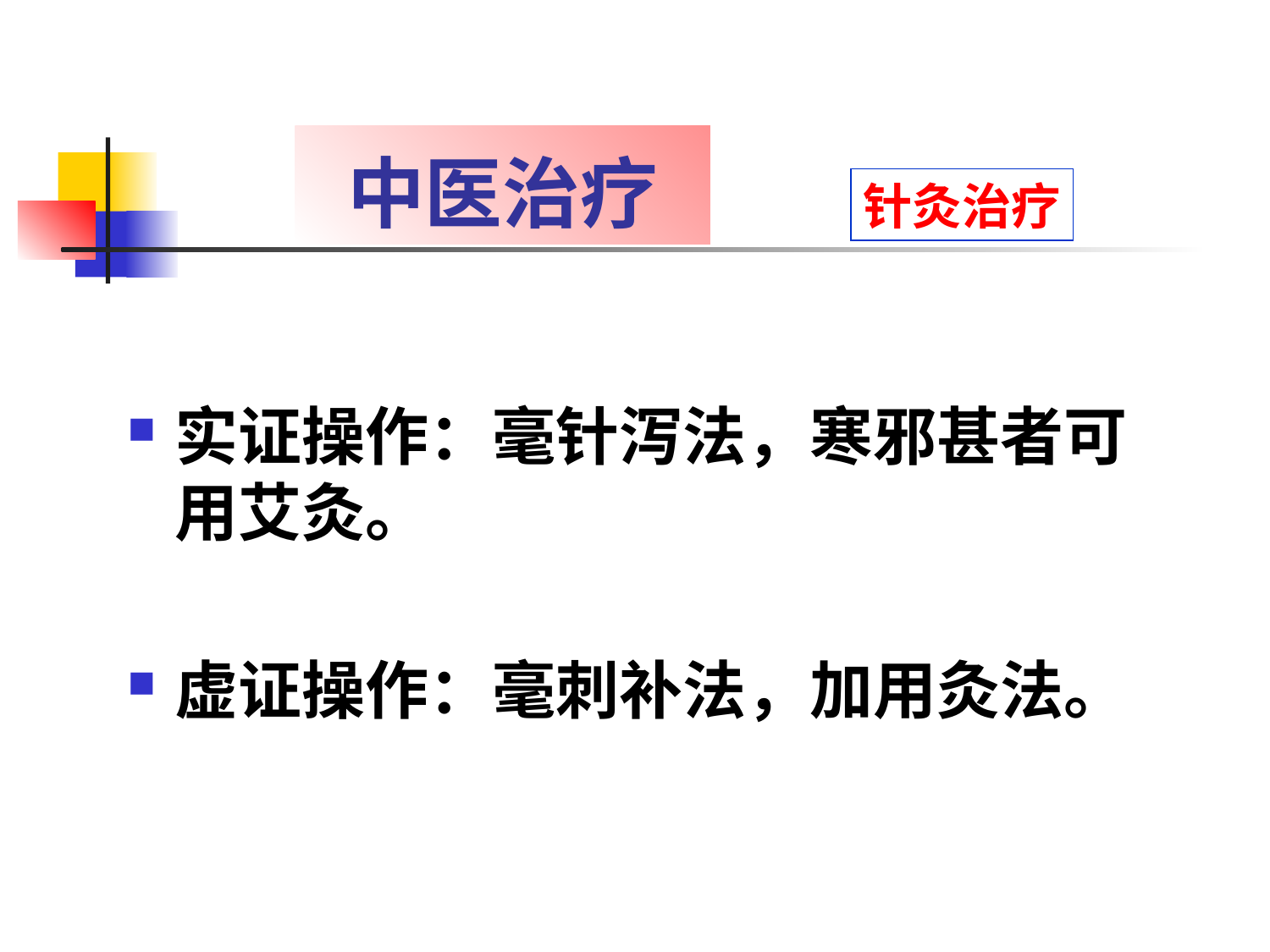

# 中医治疗
针灸治疗
实证操作：毫针泻法，寒邪甚者可用艾灸。

虚证操作：毫刺补法，加用灸法。